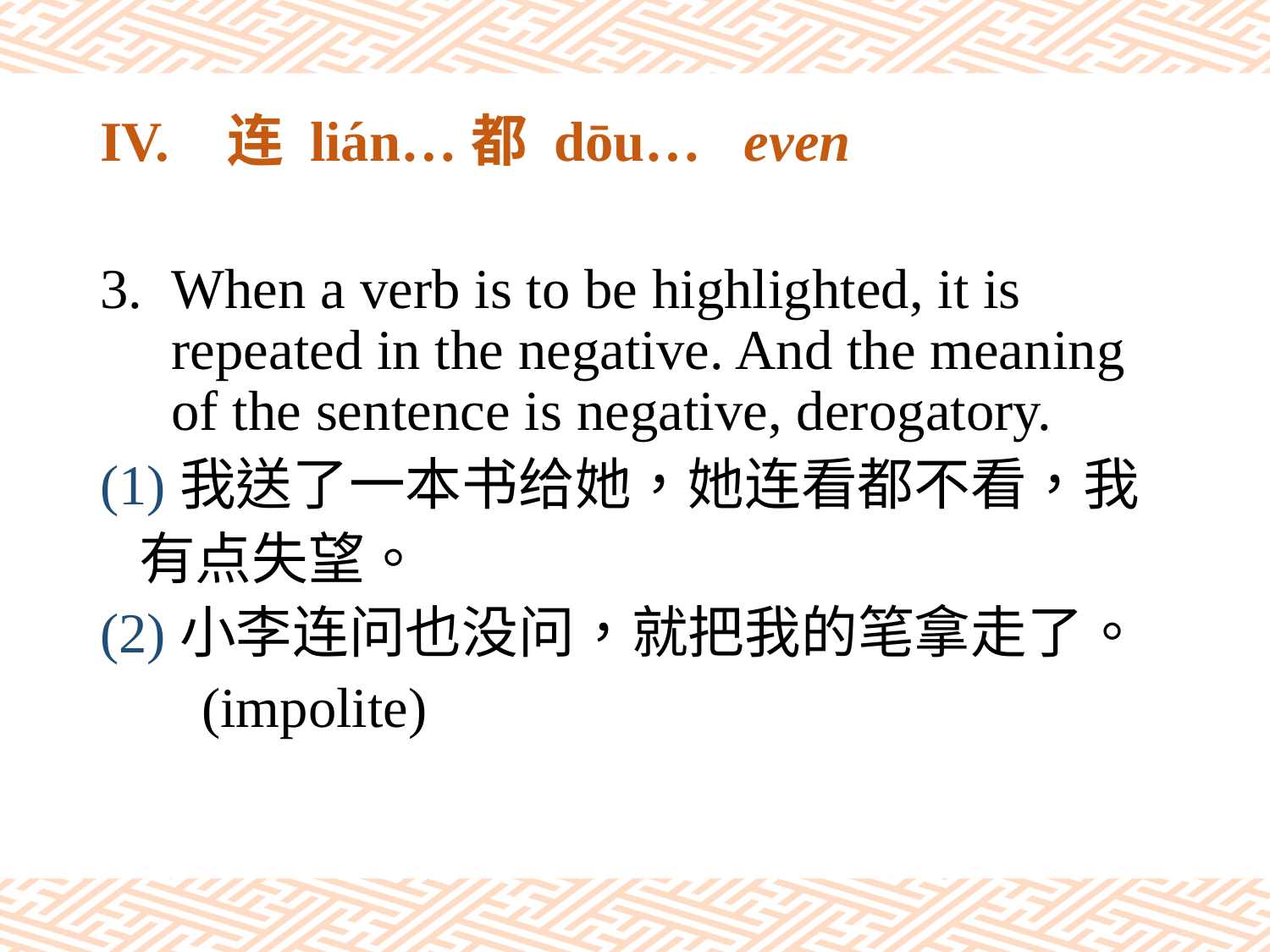

# IV.	连 lián…都 dōu…   even
When a verb is to be highlighted, it is repeated in the negative. And the meaning of the sentence is negative, derogatory.
(1)我送了一本书给她，她连看都不看，我
  有点失望。
(2)小李连问也没问，就把我的笔拿走了。
   (impolite)